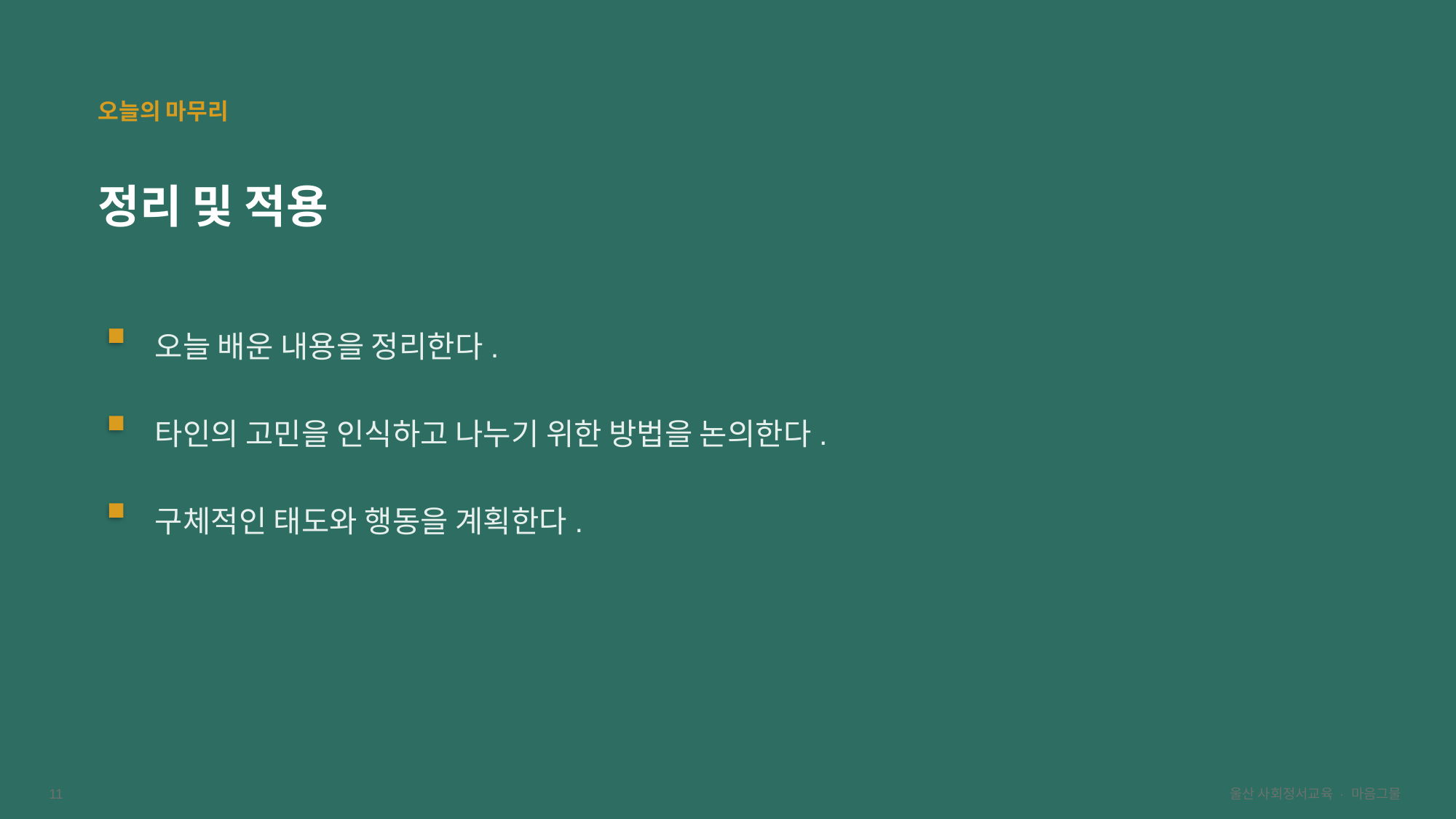

오늘의 마무리
정리 및 적용
오늘 배운 내용을 정리한다.

타인의 고민을 인식하고 나누기 위한 방법을 논의한다.

구체적인 태도와 행동을 계획한다.

11
울산 사회정서교육 · 마음그물